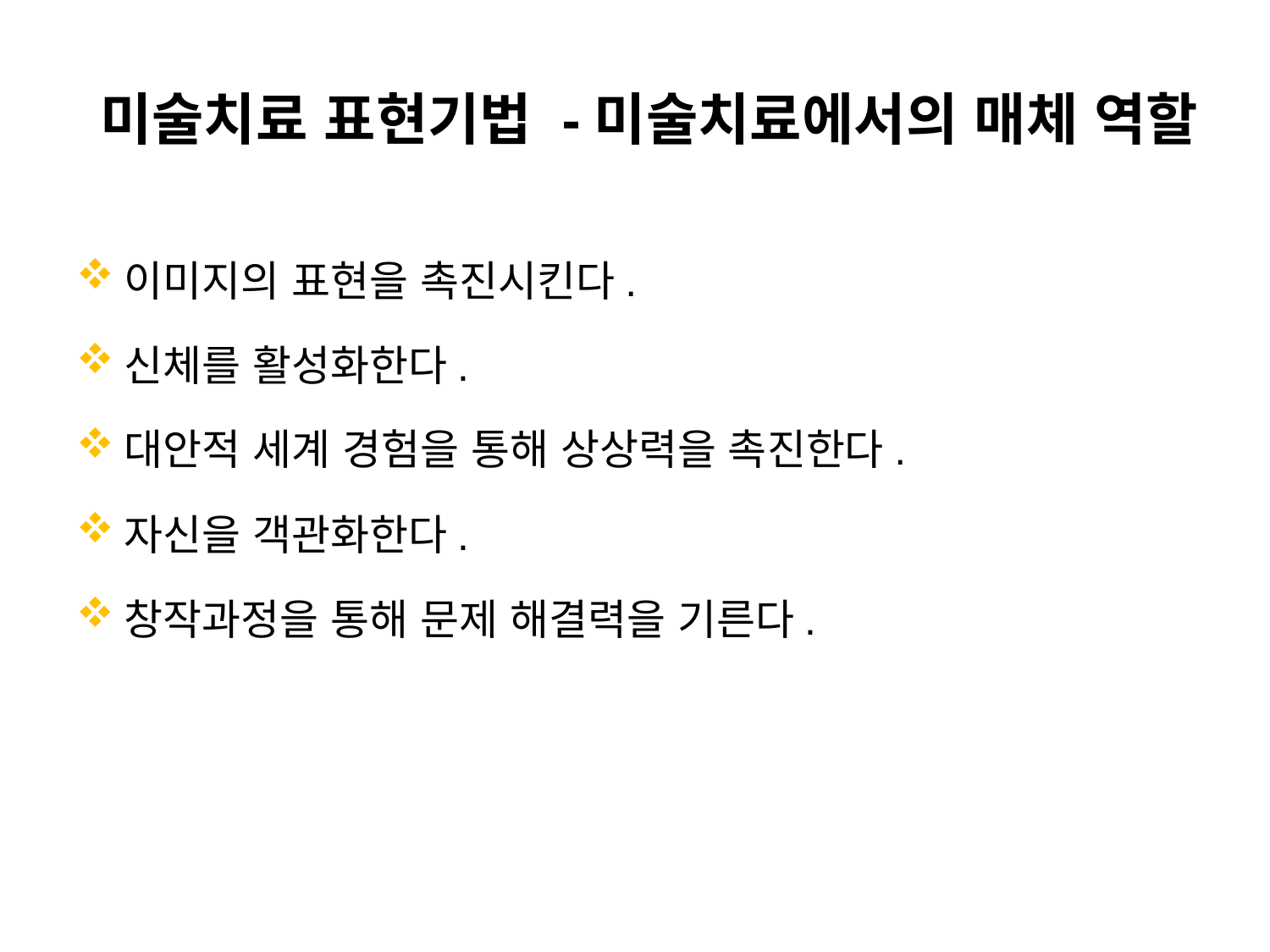

# 미술치료 표현기법 -미술치료에서의 매체 역할
이미지의 표현을 촉진시킨다.
신체를 활성화한다.
대안적 세계 경험을 통해 상상력을 촉진한다.
자신을 객관화한다.
창작과정을 통해 문제 해결력을 기른다.